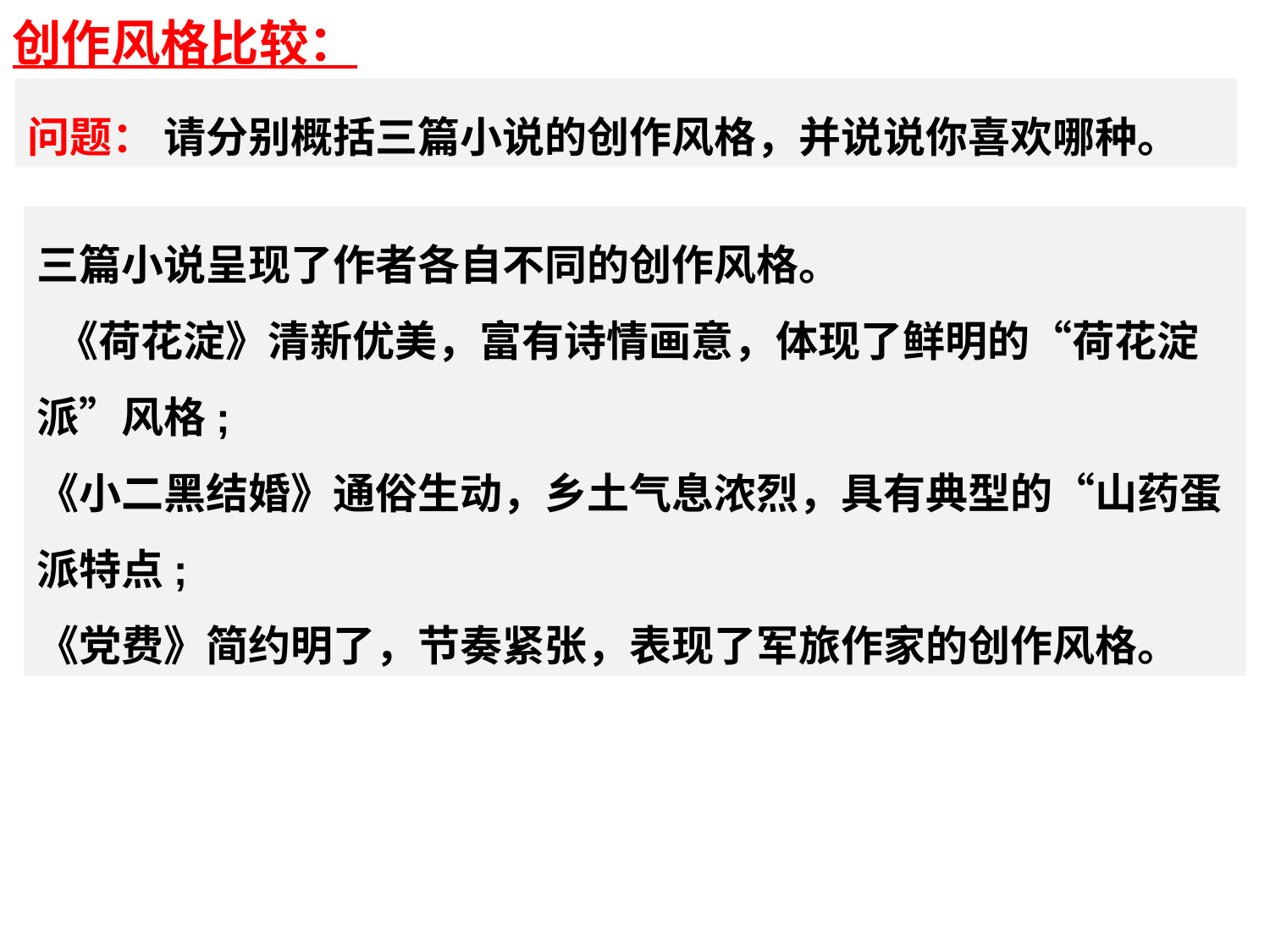

创作风格比较：
问题： 请分别概括三篇小说的创作风格，并说说你喜欢哪种。
三篇小说呈现了作者各自不同的创作风格。
 《荷花淀》清新优美，富有诗情画意，体现了鲜明的“荷花淀派”风格;
《小二黑结婚》通俗生动，乡土气息浓烈，具有典型的“山药蛋派特点;
《党费》简约明了，节奏紧张，表现了军旅作家的创作风格。